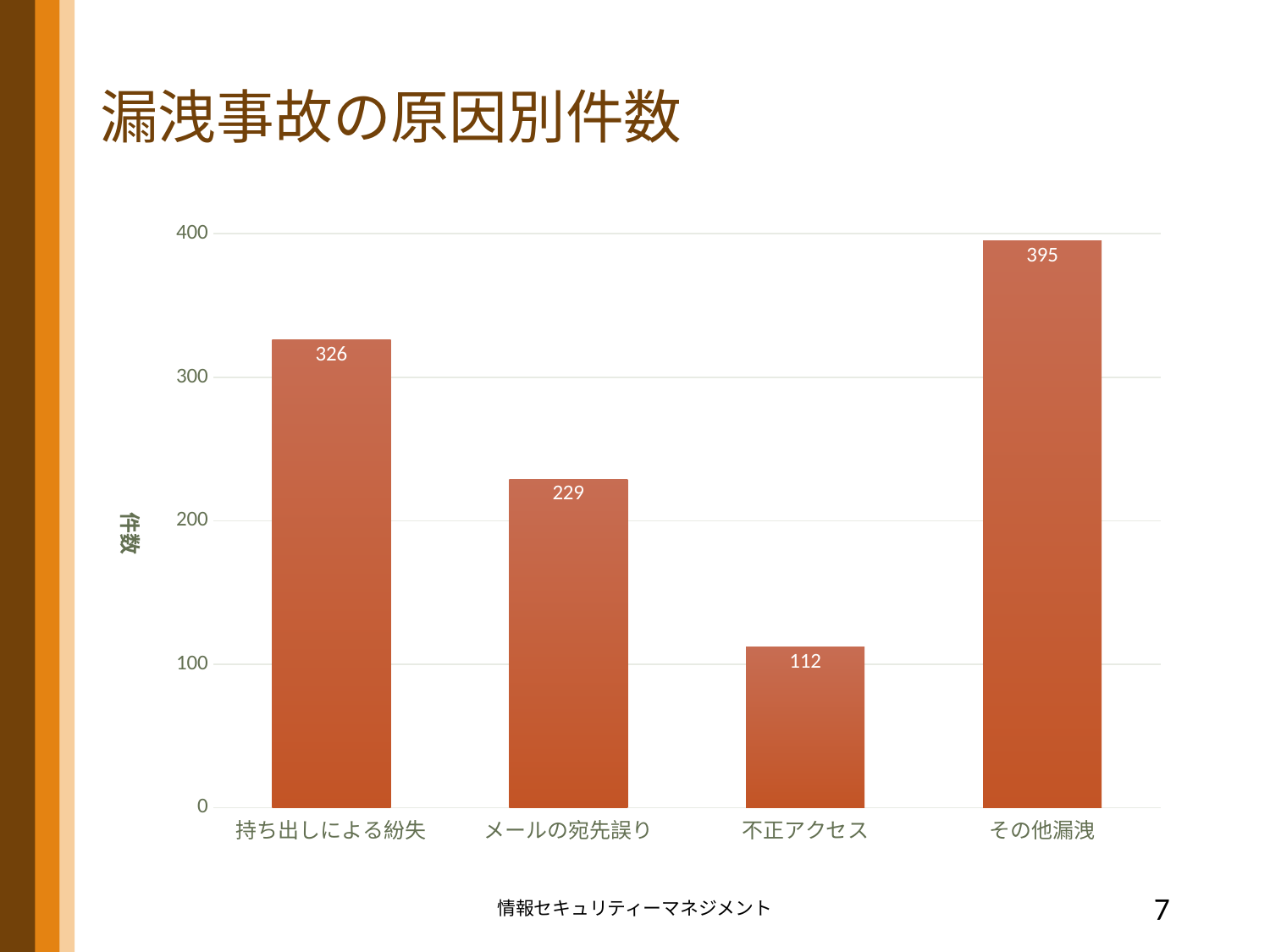

# 漏洩事故の原因別件数

### Chart

| Category | 件数 |
|---|---|
| 持ち出しによる紛失 | 326.0 |
| メールの宛先誤り | 229.0 |
| 不正アクセス | 112.0 |
| その他漏洩 | 395.0 |
情報セキュリティーマネジメント
7